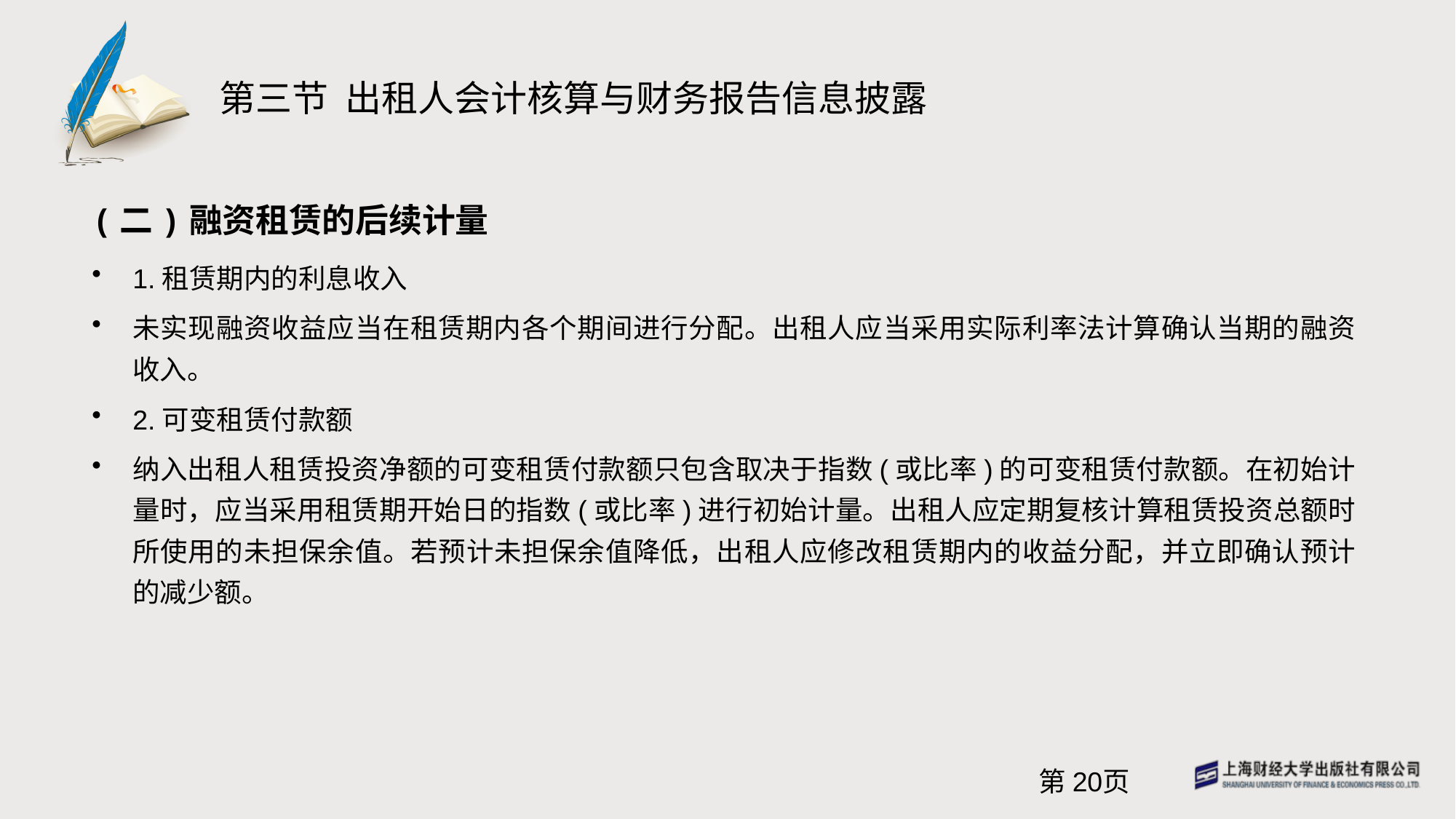

# 第三节  出租人会计核算与财务报告信息披露
(二)融资租赁的后续计量
1.租赁期内的利息收入
未实现融资收益应当在租赁期内各个期间进行分配。出租人应当采用实际利率法计算确认当期的融资收入。
2.可变租赁付款额
纳入出租人租赁投资净额的可变租赁付款额只包含取决于指数(或比率)的可变租赁付款额。在初始计量时，应当采用租赁期开始日的指数(或比率)进行初始计量。出租人应定期复核计算租赁投资总额时所使用的未担保余值。若预计未担保余值降低，出租人应修改租赁期内的收益分配，并立即确认预计的减少额。

20